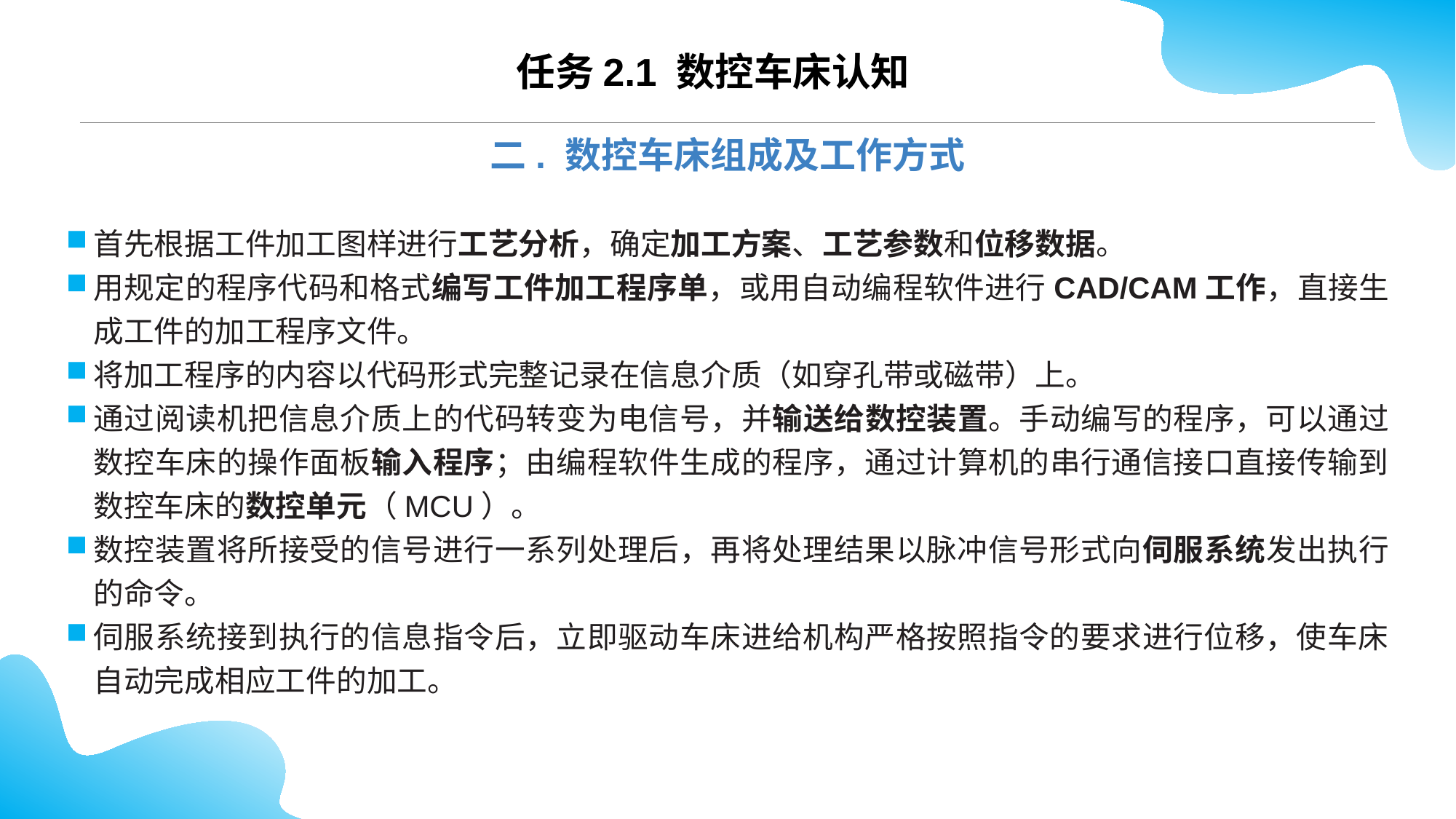

CONTENTS
任务2.1 数控车床认知
二. 数控车床组成及工作方式
首先根据工件加工图样进行工艺分析，确定加工方案、工艺参数和位移数据。
用规定的程序代码和格式编写工件加工程序单，或用自动编程软件进行CAD/CAM工作，直接生成工件的加工程序文件。
将加工程序的内容以代码形式完整记录在信息介质（如穿孔带或磁带）上。
通过阅读机把信息介质上的代码转变为电信号，并输送给数控装置。手动编写的程序，可以通过数控车床的操作面板输入程序；由编程软件生成的程序，通过计算机的串行通信接口直接传输到数控车床的数控单元（MCU）。
数控装置将所接受的信号进行一系列处理后，再将处理结果以脉冲信号形式向伺服系统发出执行的命令。
伺服系统接到执行的信息指令后，立即驱动车床进给机构严格按照指令的要求进行位移，使车床自动完成相应工件的加工。